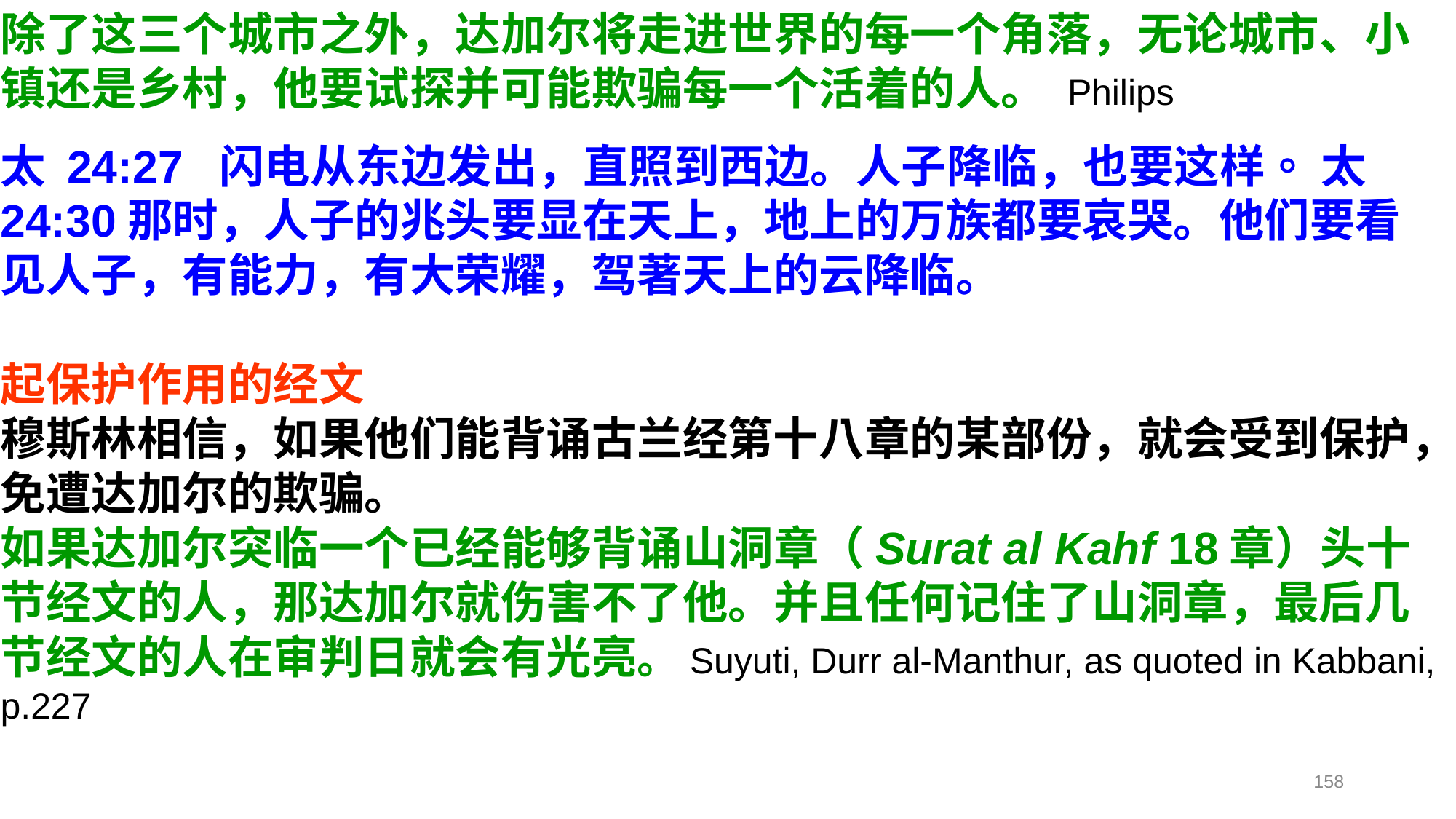

除了这三个城市之外，达加尔将走进世界的每一个角落，无论城市、小镇还是乡村，他要试探并可能欺骗每一个活着的人。 Philips
太 24:27  闪电从东边发出，直照到西边。人子降临，也要这样。 太 24:30那时，人子的兆头要显在天上，地上的万族都要哀哭。他们要看见人子，有能力，有大荣耀，驾著天上的云降临。

起保护作用的经文
穆斯林相信，如果他们能背诵古兰经第十八章的某部份，就会受到保护，免遭达加尔的欺骗。
如果达加尔突临一个已经能够背诵山洞章（Surat al Kahf 18章）头十节经文的人，那达加尔就伤害不了他。并且任何记住了山洞章，最后几节经文的人在审判日就会有光亮。Suyuti, Durr al-Manthur, as quoted in Kabbani, p.227
158